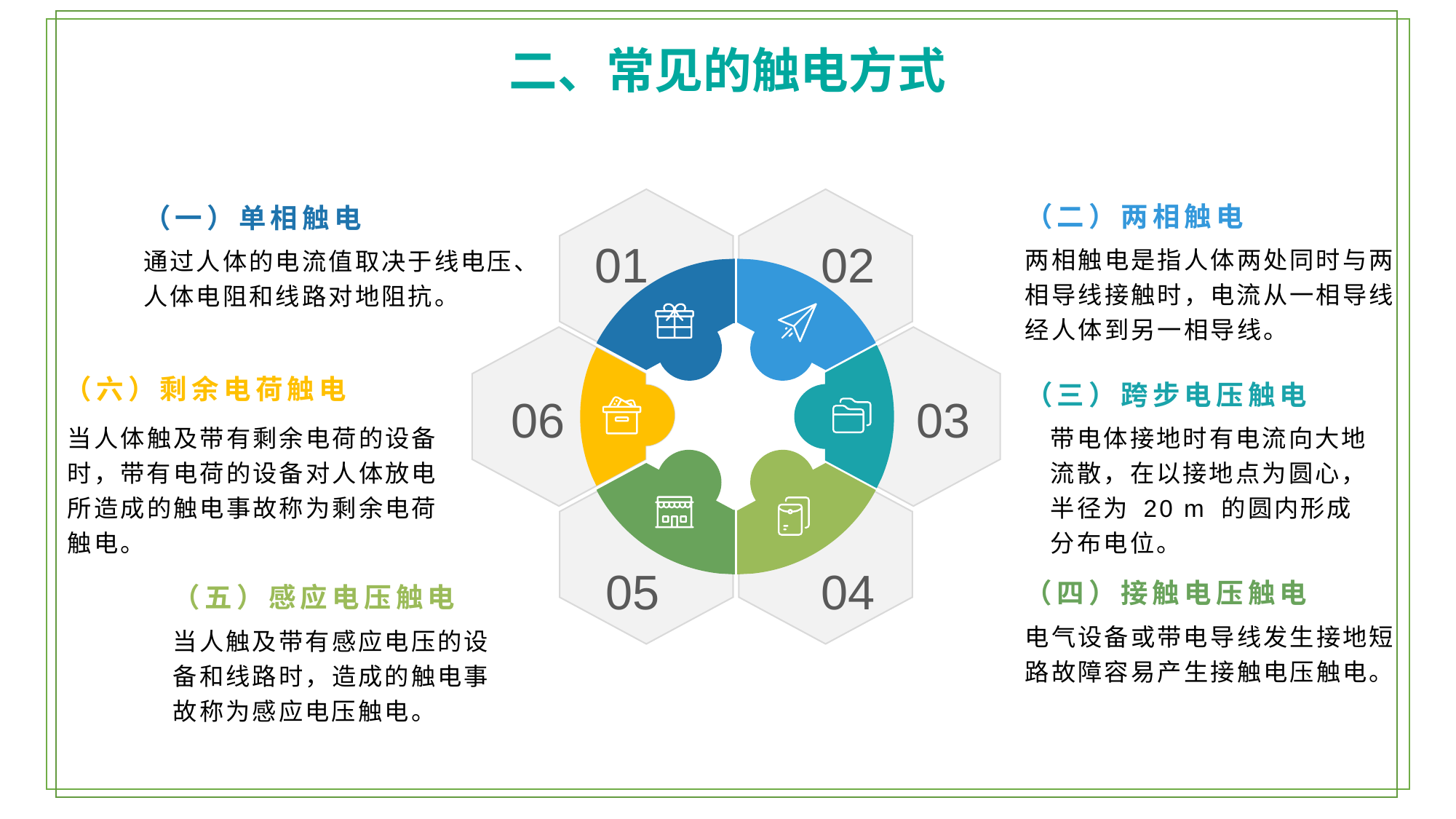

二、常见的触电方式

（一）单相触电
（二）两相触电

01
02
两相触电是指人体两处同时与两相导线接触时，电流从一相导线经人体到另一相导线。
通过人体的电流值取决于线电压、人体电阻和线路对地阻抗。

（六）剩余电荷触电
（三）跨步电压触电
06
03

当人体触及带有剩余电荷的设备时，带有电荷的设备对人体放电所造成的触电事故称为剩余电荷触电。
带电体接地时有电流向大地流散，在以接地点为圆心，半径为 20 m 的圆内形成分布电位。

04
05
（四）接触电压触电
（五）感应电压触电
电气设备或带电导线发生接地短路故障容易产生接触电压触电。
当人触及带有感应电压的设备和线路时，造成的触电事故称为感应电压触电。